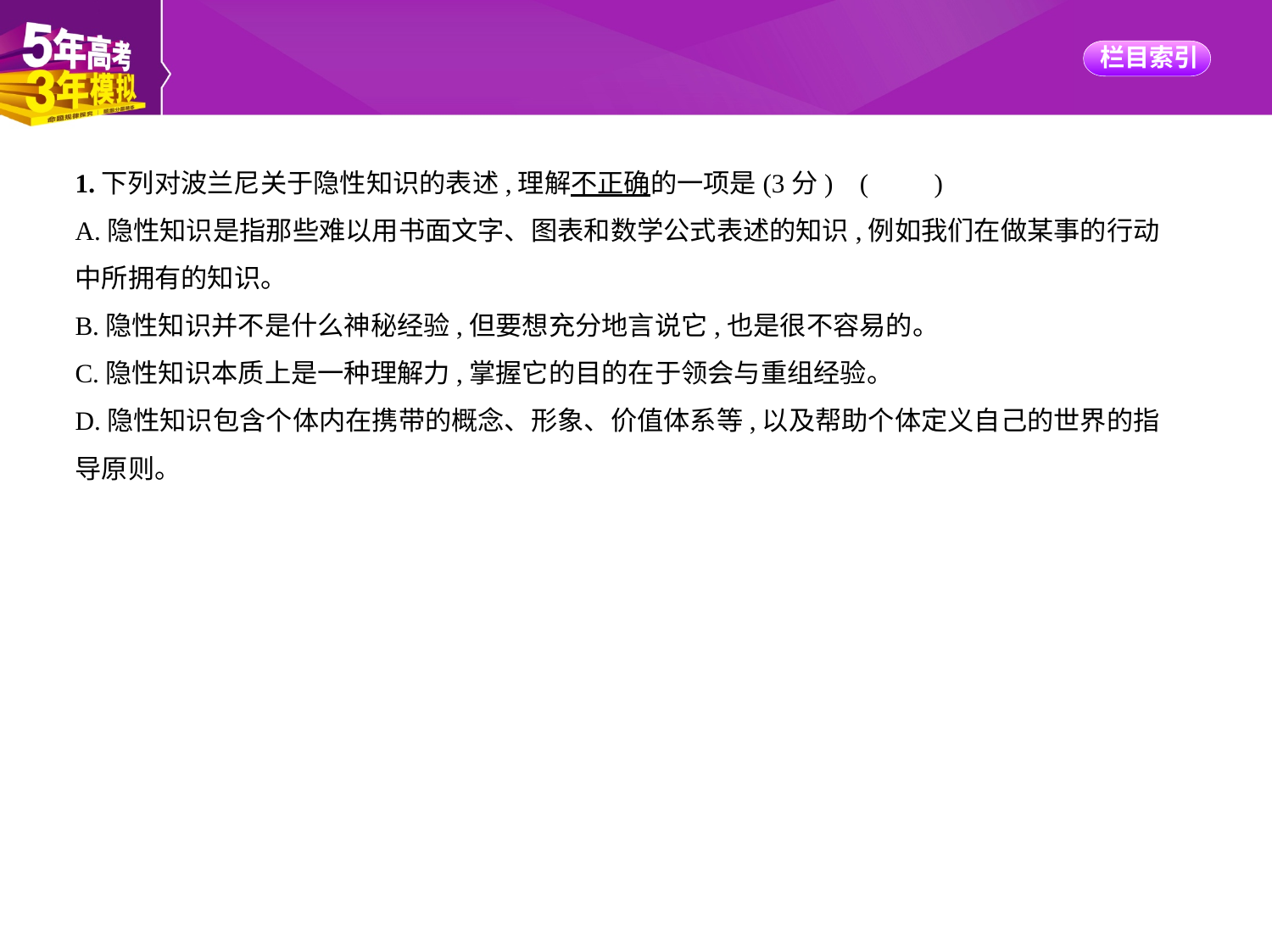

1.下列对波兰尼关于隐性知识的表述,理解不正确的一项是(3分) (　　)
A.隐性知识是指那些难以用书面文字、图表和数学公式表述的知识,例如我们在做某事的行动
中所拥有的知识。
B.隐性知识并不是什么神秘经验,但要想充分地言说它,也是很不容易的。
C.隐性知识本质上是一种理解力,掌握它的目的在于领会与重组经验。
D.隐性知识包含个体内在携带的概念、形象、价值体系等,以及帮助个体定义自己的世界的指
导原则。